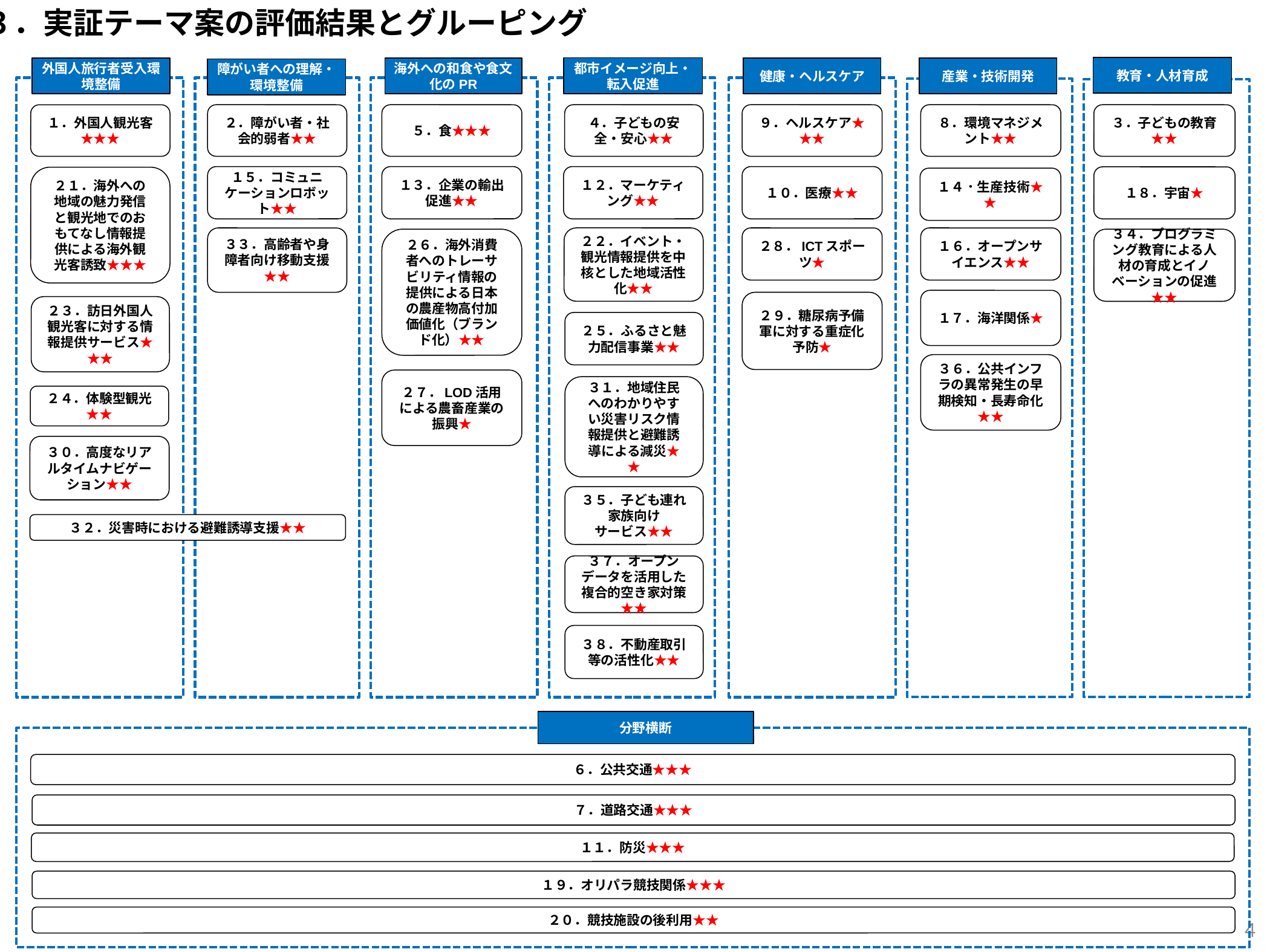

３．実証テーマ案の評価結果とグルーピング
教育・人材育成
都市イメージ向上・転入促進
健康・ヘルスケア
外国人旅行者受入環境整備
海外への和食や食文化のPR
産業・技術開発
障がい者への理解・環境整備

２．障がい者・社会的弱者★★
５．食★★★
４．子どもの安全・安心★★
９．ヘルスケア★★★
８．環境マネジメント★★
３．子どもの教育★★
１．外国人観光客★★★
１２．マーケティング★★
１５．コミュニケーションロボット★★
１３．企業の輸出促進★★
１０．医療★★
１８．宇宙★
２１．海外への地域の魅力発信と観光地でのおもてなし情報提供による海外観光客誘致★★★
１４．生産技術★★
２２．イベント・観光情報提供を中核とした地域活性化★★
１６．オープンサイエンス★★
３３．高齢者や身障者向け移動支援★★
２８．ICTスポーツ★
３４．プログラミング教育による人材の育成とイノベーションの促進★★
２６．海外消費者へのトレーサビリティ情報の提供による日本の農産物高付加価値化（ブランド化）★★
１７．海洋関係★
２９．糖尿病予備軍に対する重症化予防★
２３．訪日外国人観光客に対する情報提供サービス★★★
２５．ふるさと魅力配信事業★★
３６．公共インフラの異常発生の早期検知・長寿命化★★
２７．LOD活用による農畜産業の振興★
３１．地域住民へのわかりやすい災害リスク情報提供と避難誘導による減災★★
２４．体験型観光★★
３０．高度なリアルタイムナビゲーション★★
３５．子ども連れ家族向け
サービス★★
３２．災害時における避難誘導支援★★
３７．オープンデータを活用した複合的空き家対策★★
３８．不動産取引等の活性化★★
分野横断

６．公共交通★★★
７．道路交通★★★
１１．防災★★★
１９．オリパラ競技関係★★★
4
２０．競技施設の後利用★★